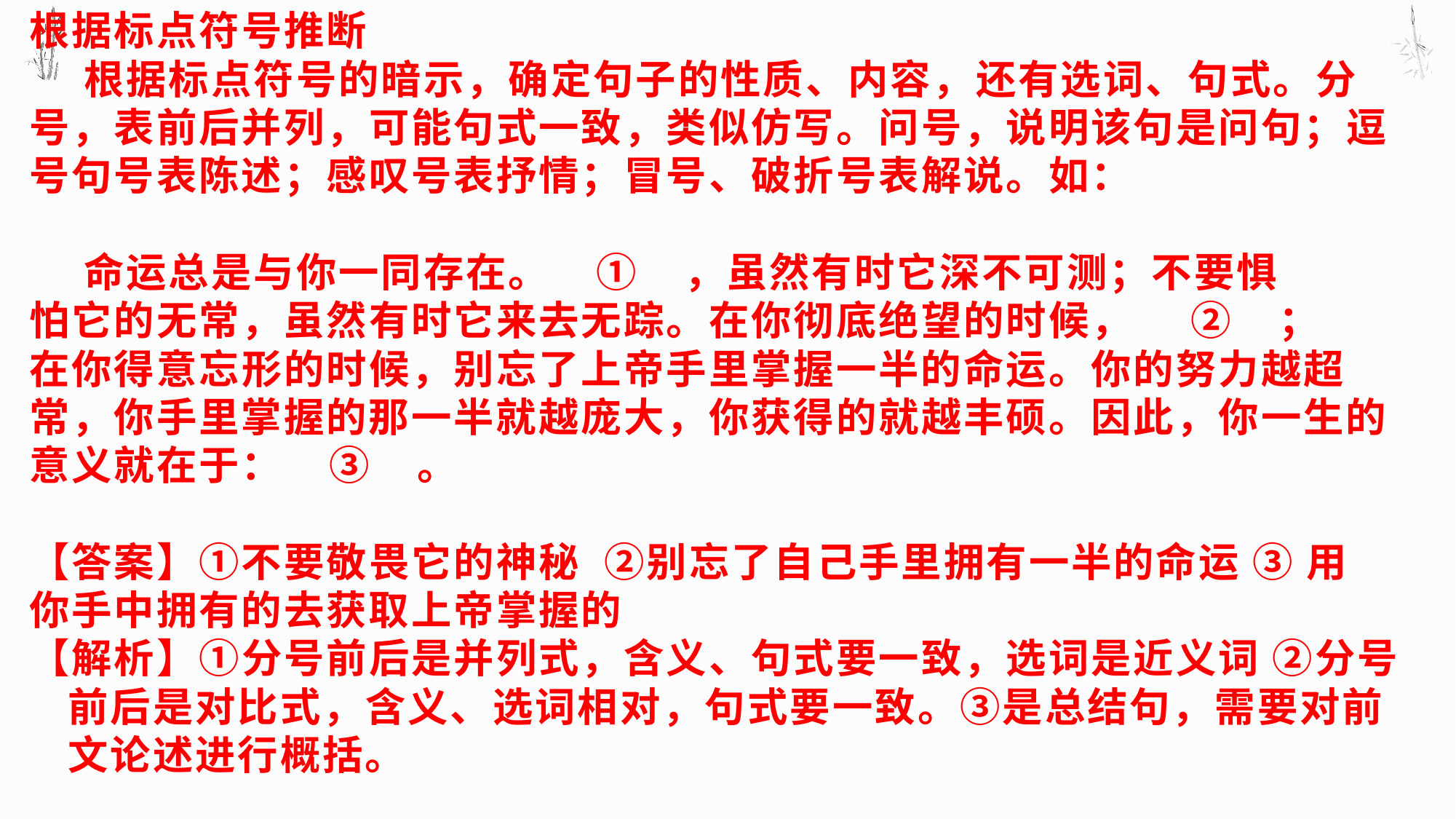

根据标点符号推断
    根据标点符号的暗示，确定句子的性质、内容，还有选词、句式。分
号，表前后并列，可能句式一致，类似仿写。问号，说明该句是问句；逗
号句号表陈述；感叹号表抒情；冒号、破折号表解说。如：

    命运总是与你一同存在。    ①    ，虽然有时它深不可测；不要惧
怕它的无常，虽然有时它来去无踪。在你彻底绝望的时候，     ②    ；
在你得意忘形的时候，别忘了上帝手里掌握一半的命运。你的努力越超
常，你手里掌握的那一半就越庞大，你获得的就越丰硕。因此，你一生的
意义就在于：    ③    。

【答案】①不要敬畏它的神秘  ②别忘了自己手里拥有一半的命运 ③ 用
你手中拥有的去获取上帝掌握的
【解析】①分号前后是并列式，含义、句式要一致，选词是近义词 ②分号前后是对比式，含义、选词相对，句式要一致。③是总结句，需要对前文论述进行概括。